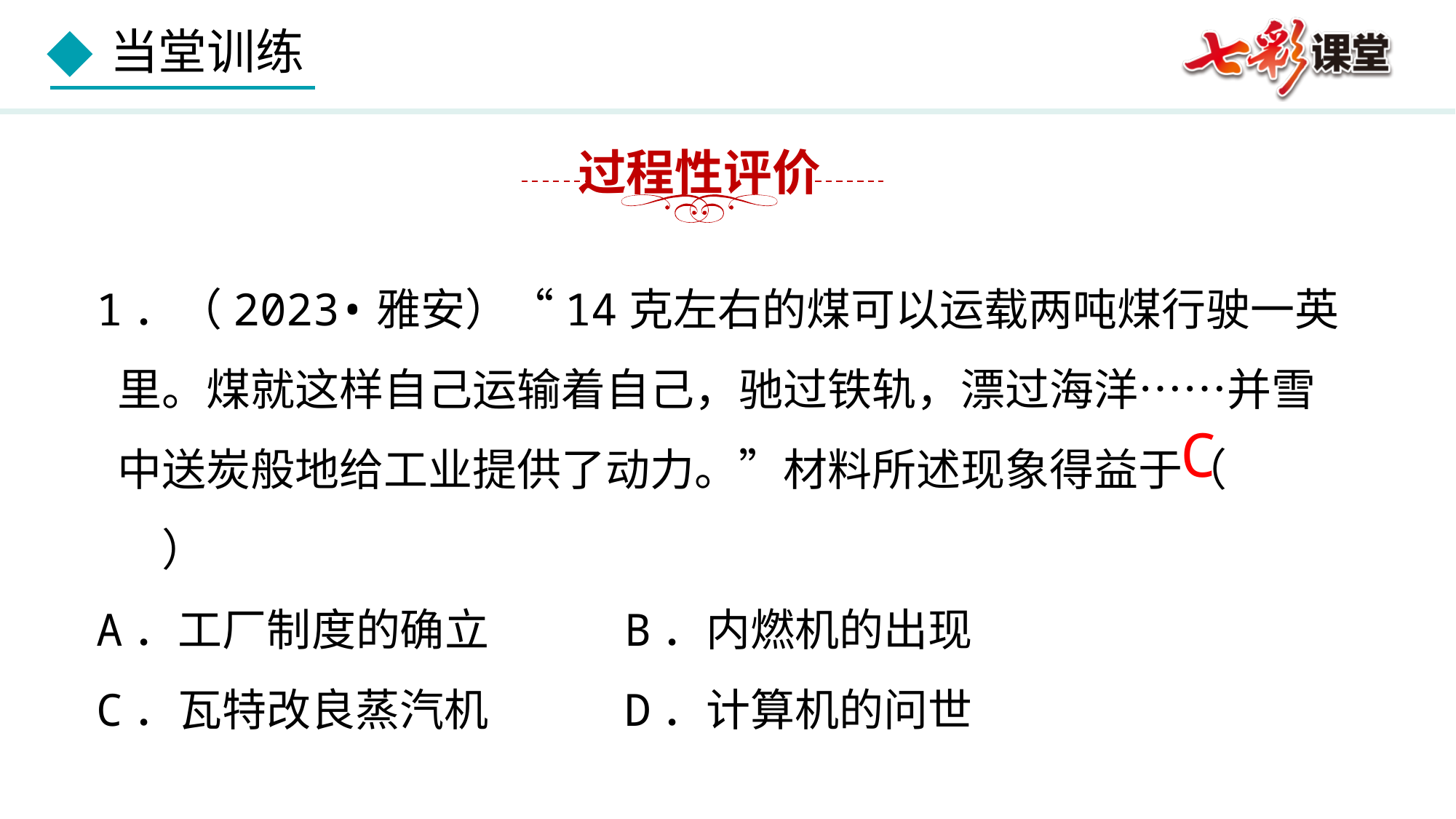

过程性评价

1．（2023•雅安）“14克左右的煤可以运载两吨煤行驶一英里。煤就这样自己运输着自己，驰过铁轨，漂过海洋……并雪中送炭般地给工业提供了动力。”材料所述现象得益于（　 　）
A．工厂制度的确立	      B．内燃机的出现
C．瓦特改良蒸汽机	      D．计算机的问世
C